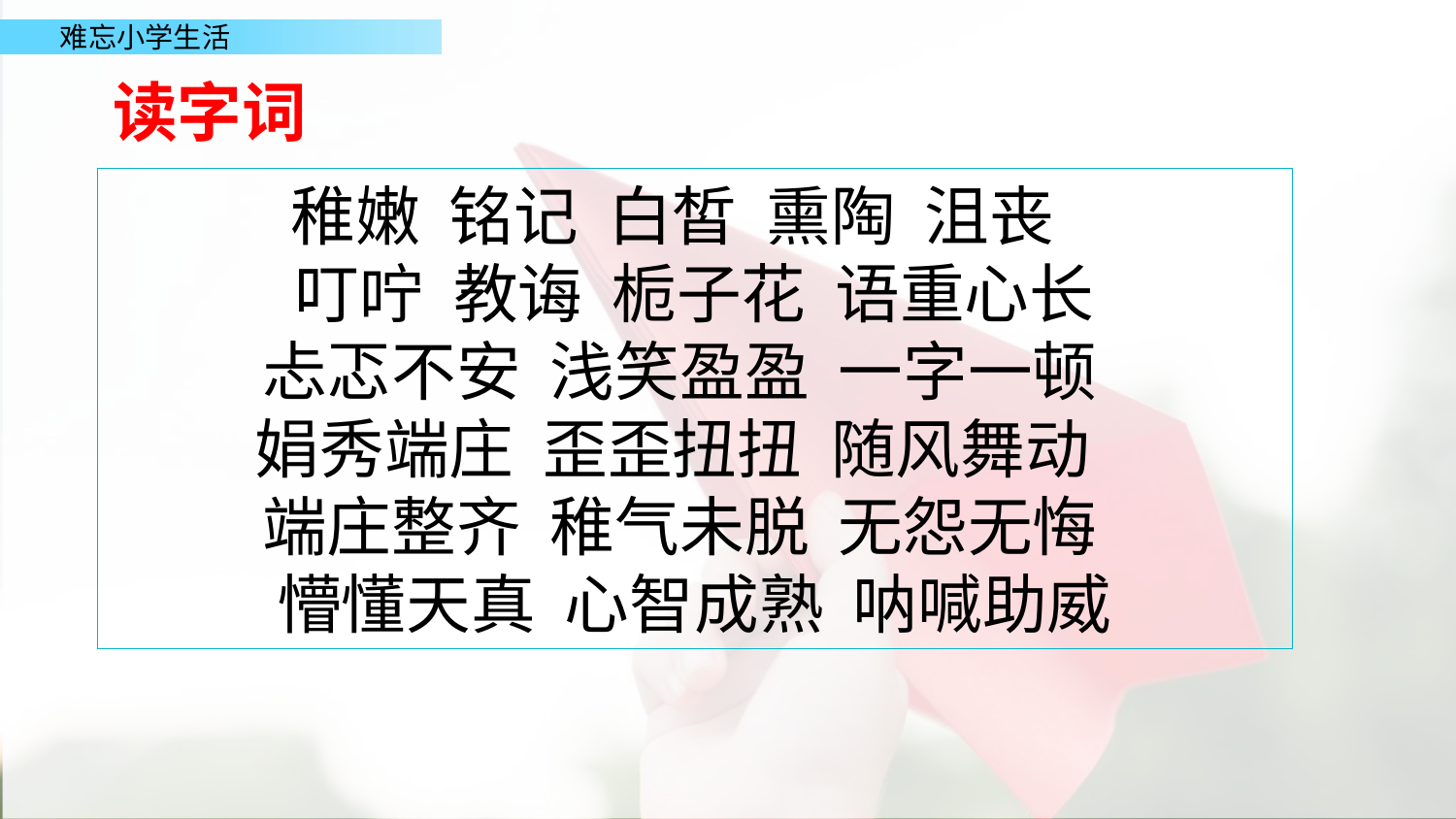

读字词
稚嫩  铭记  白皙  熏陶  沮丧
叮咛  教诲  栀子花  语重心长
忐忑不安  浅笑盈盈  一字一顿
娟秀端庄  歪歪扭扭  随风舞动
端庄整齐  稚气未脱  无怨无悔
懵懂天真  心智成熟  呐喊助威